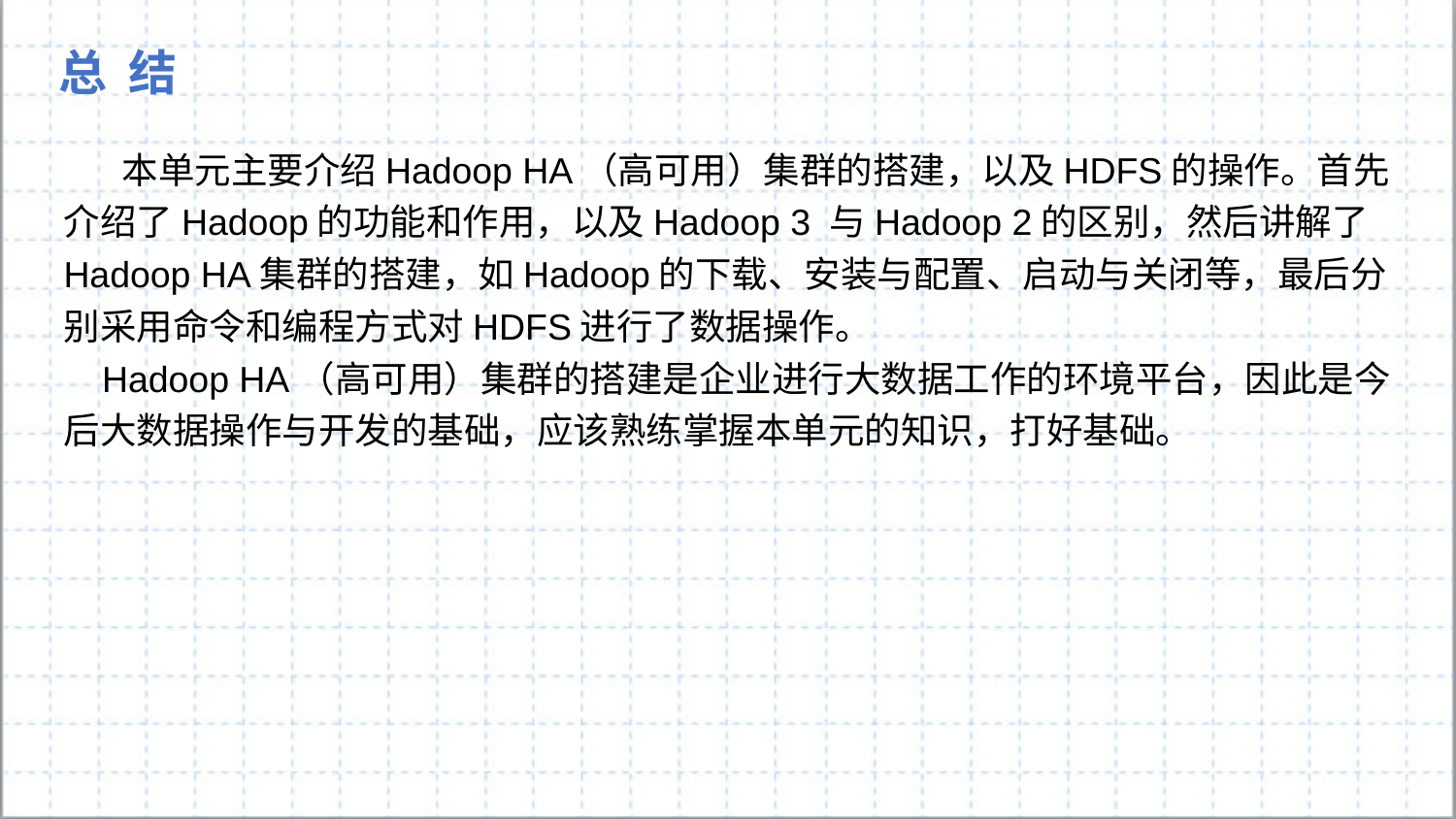

总  结
      本单元主要介绍Hadoop HA（高可用）集群的搭建，以及HDFS的操作。首先介绍了Hadoop的功能和作用，以及Hadoop 3 与Hadoop 2的区别，然后讲解了Hadoop HA集群的搭建，如Hadoop的下载、安装与配置、启动与关闭等，最后分别采用命令和编程方式对HDFS进行了数据操作。
    Hadoop HA（高可用）集群的搭建是企业进行大数据工作的环境平台，因此是今后大数据操作与开发的基础，应该熟练掌握本单元的知识，打好基础。